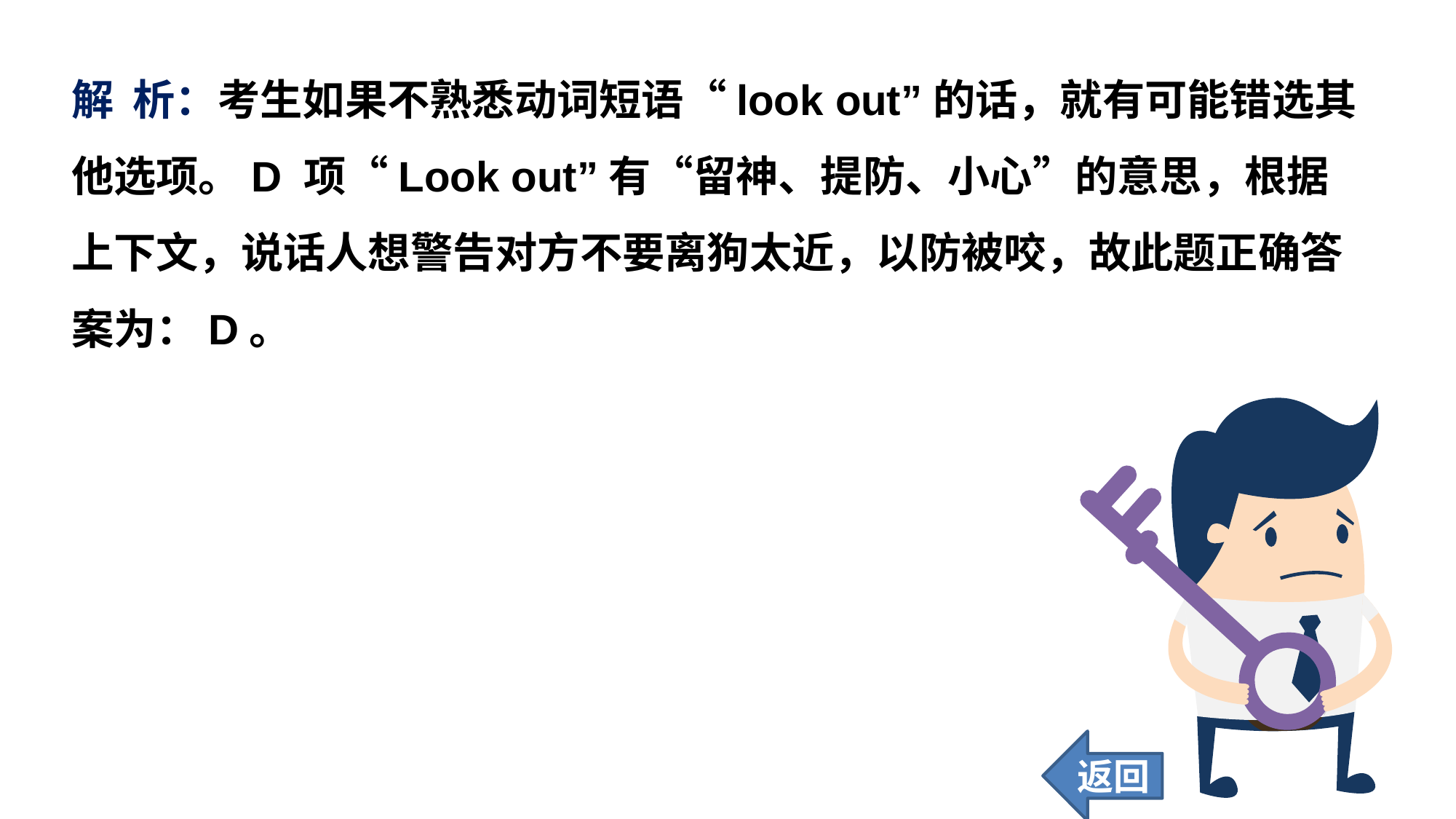

解  析：考生如果不熟悉动词短语“look out”的话，就有可能错选其他选项。D 项“Look out”有“留神、提防、小心”的意思，根据上下文，说话人想警告对方不要离狗太近，以防被咬，故此题正确答案为：D。

返回
88